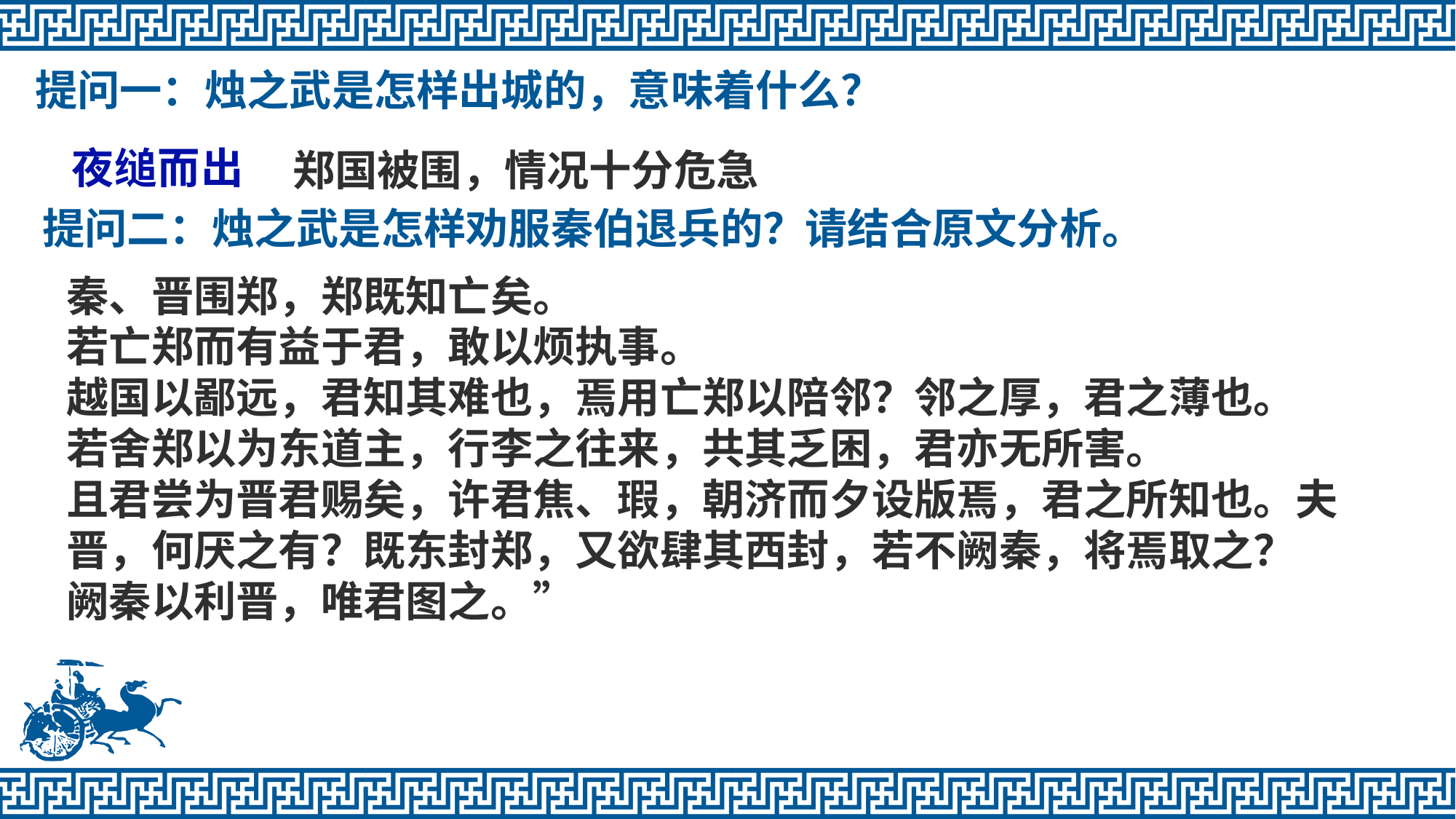

提问一：烛之武是怎样出城的，意味着什么？
夜缒而出
郑国被围，情况十分危急
提问二：烛之武是怎样劝服秦伯退兵的？请结合原文分析。
秦、晋围郑，郑既知亡矣。
若亡郑而有益于君，敢以烦执事。
越国以鄙远，君知其难也，焉用亡郑以陪邻？邻之厚，君之薄也。
若舍郑以为东道主，行李之往来，共其乏困，君亦无所害。
且君尝为晋君赐矣，许君焦、瑕，朝济而夕设版焉，君之所知也。夫晋，何厌之有？既东封郑，又欲肆其西封，若不阙秦，将焉取之？
阙秦以利晋，唯君图之。”